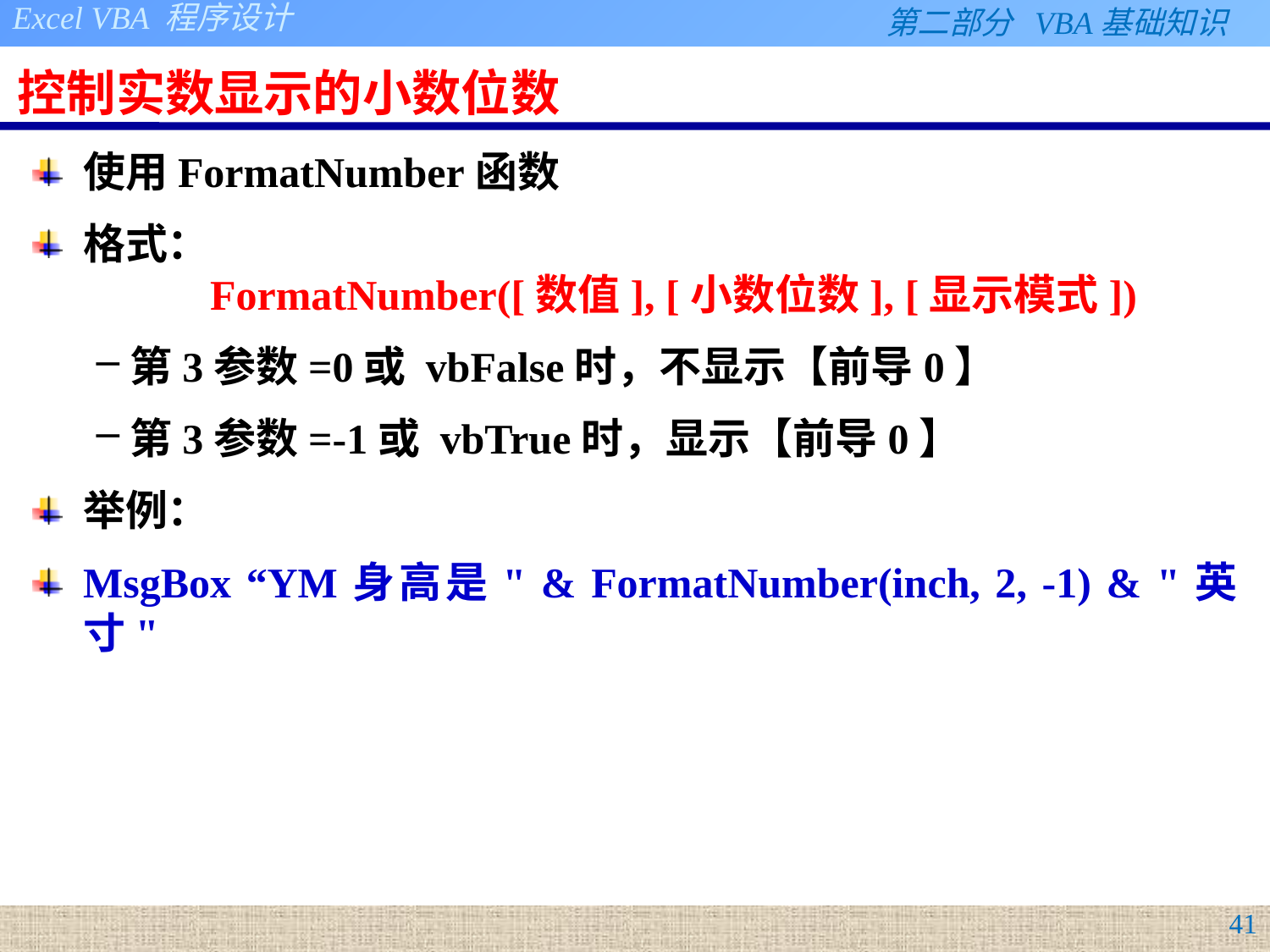

# 控制实数显示的小数位数
使用FormatNumber函数
格式：
	FormatNumber([数值], [小数位数], [显示模式])
第3参数=0或 vbFalse时，不显示【前导0】
第3参数=-1或 vbTrue时，显示【前导0】
举例：
MsgBox “YM身高是" & FormatNumber(inch, 2, -1) & "英寸"